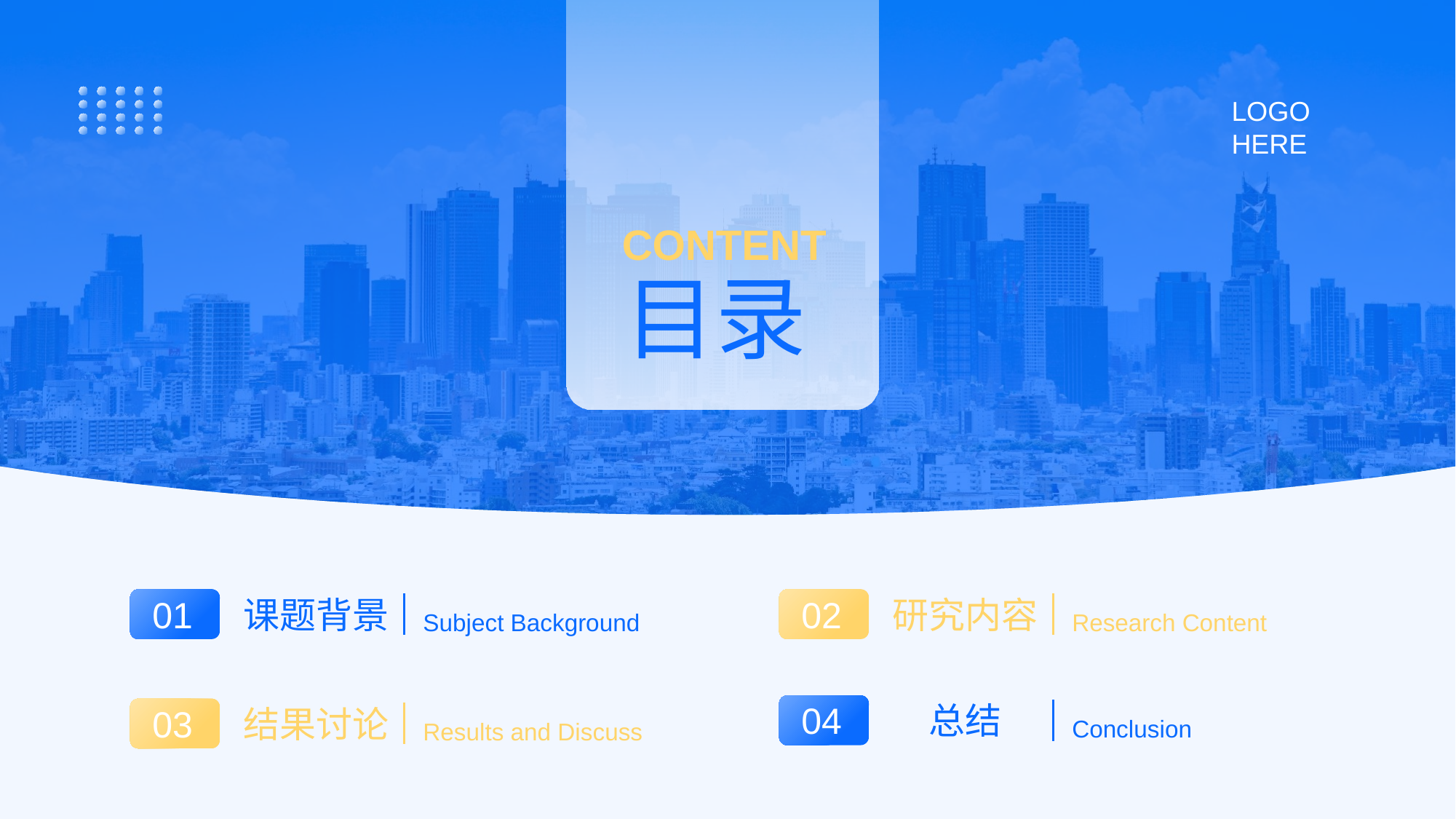

CONTENT
目录
01

课题背景
Subject Background
02

研究内容
Research Content
04

总结
Conclusion
03

结果讨论
Results and Discuss